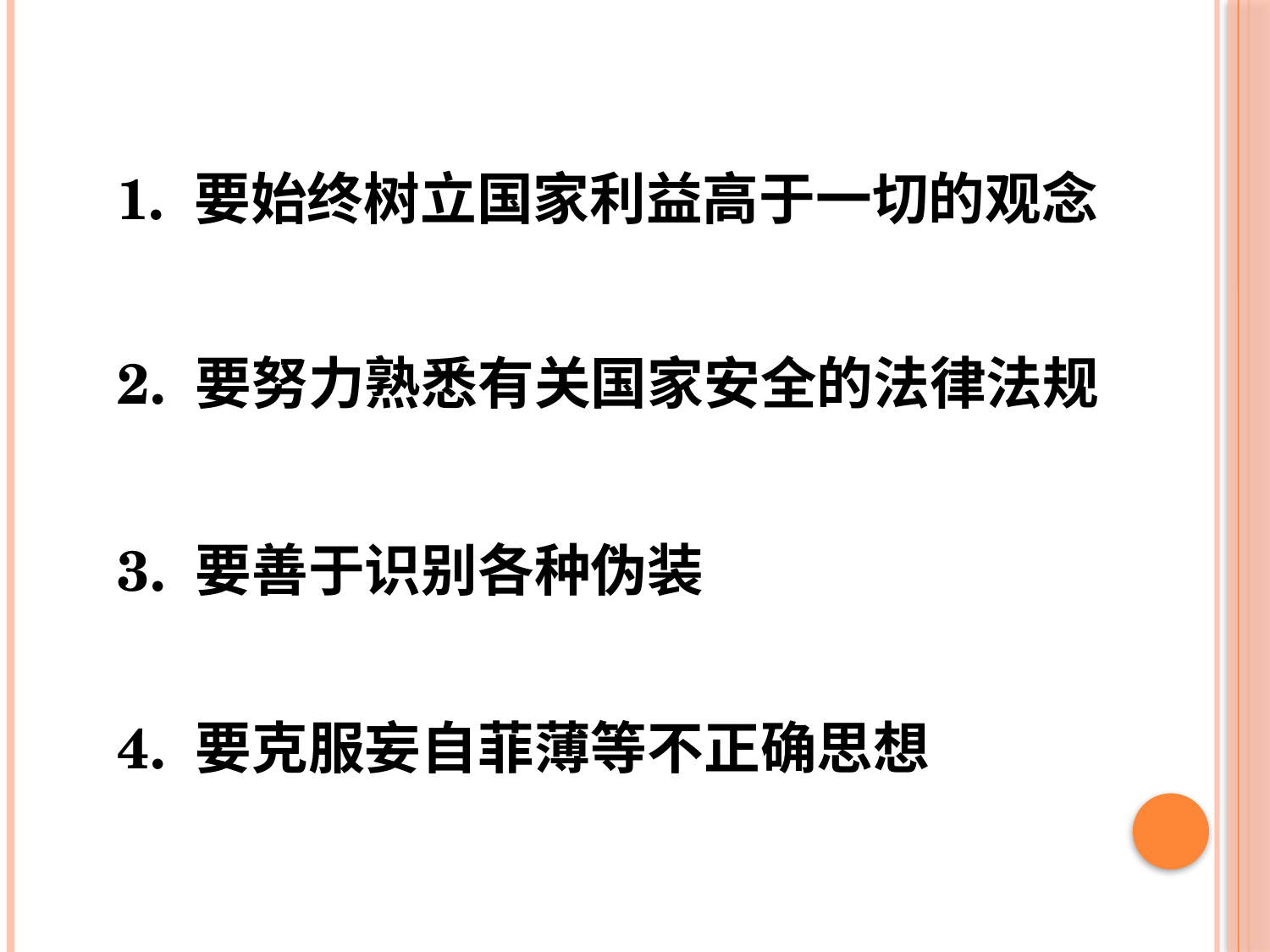

1. 要始终树立国家利益高于一切的观念
2. 要努力熟悉有关国家安全的法律法规
3. 要善于识别各种伪装
4. 要克服妄自菲薄等不正确思想